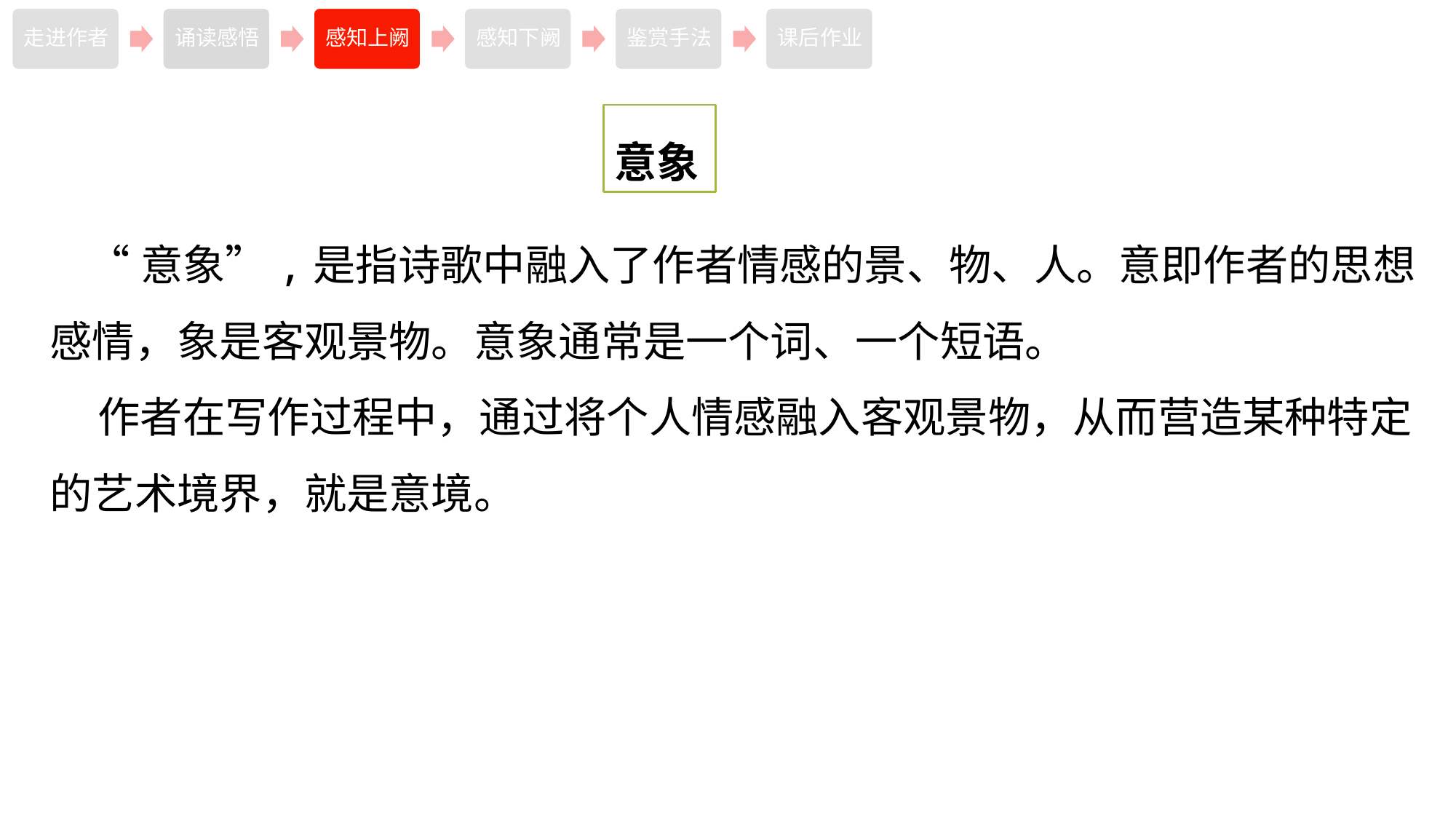

走进作者

诵读感悟

感知上阙

感知下阙

鉴赏手法

课后作业
意象
    “意象”,是指诗歌中融入了作者情感的景、物、人。意即作者的思想感情，象是客观景物。意象通常是一个词、一个短语。
    作者在写作过程中，通过将个人情感融入客观景物，从而营造某种特定的艺术境界，就是意境。